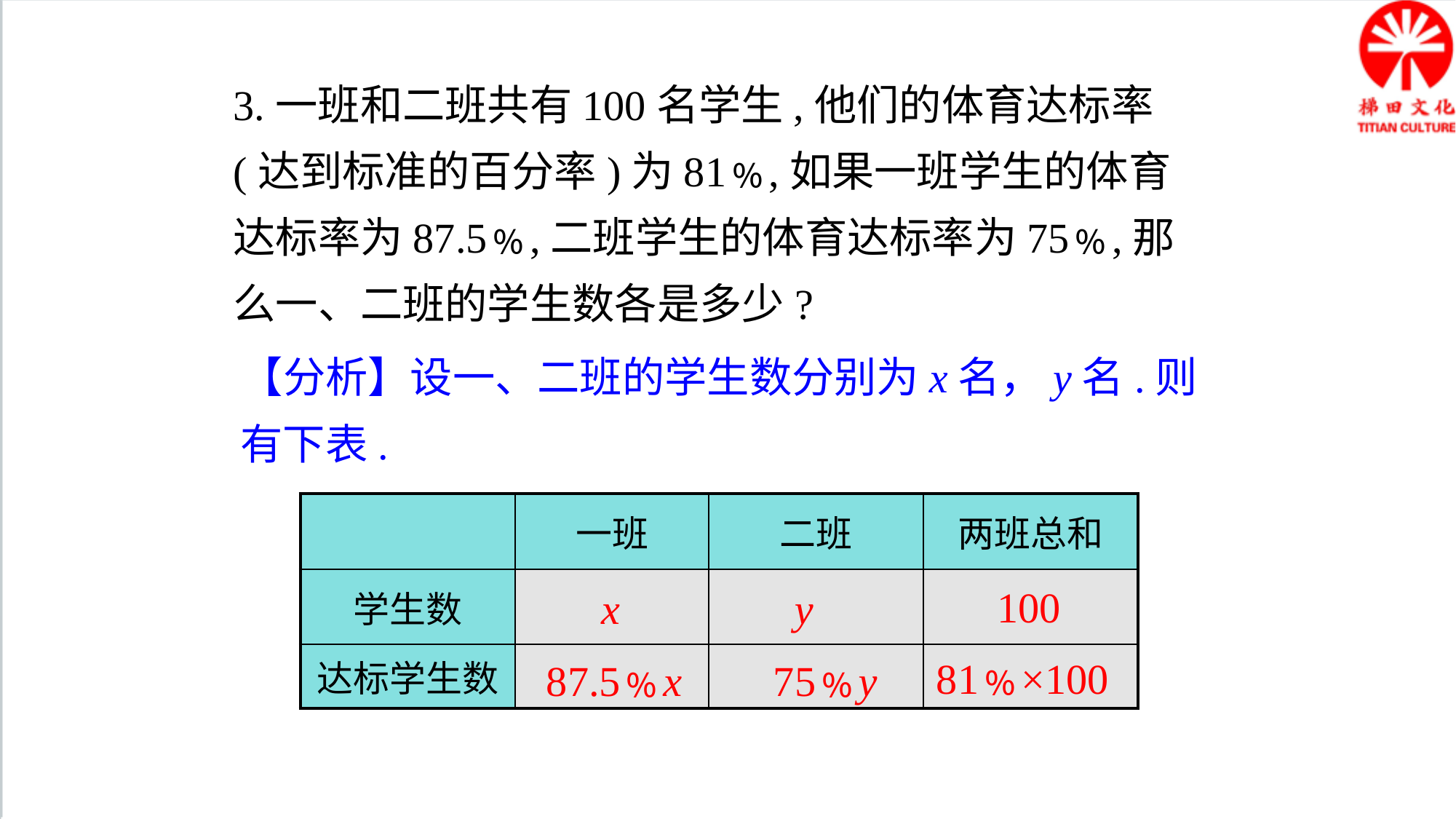

3.一班和二班共有100名学生,他们的体育达标率(达到标准的百分率)为81﹪,如果一班学生的体育达标率为87.5﹪,二班学生的体育达标率为75﹪,那么一、二班的学生数各是多少?
【分析】设一、二班的学生数分别为x名，y名.则有下表.
|  | 一班 | 二班 | 两班总和 |
| --- | --- | --- | --- |
| 学生数 |  |  |  |
| 达标学生数 |  |  |  |
100
x
y
81﹪×100
87.5﹪x
75﹪y